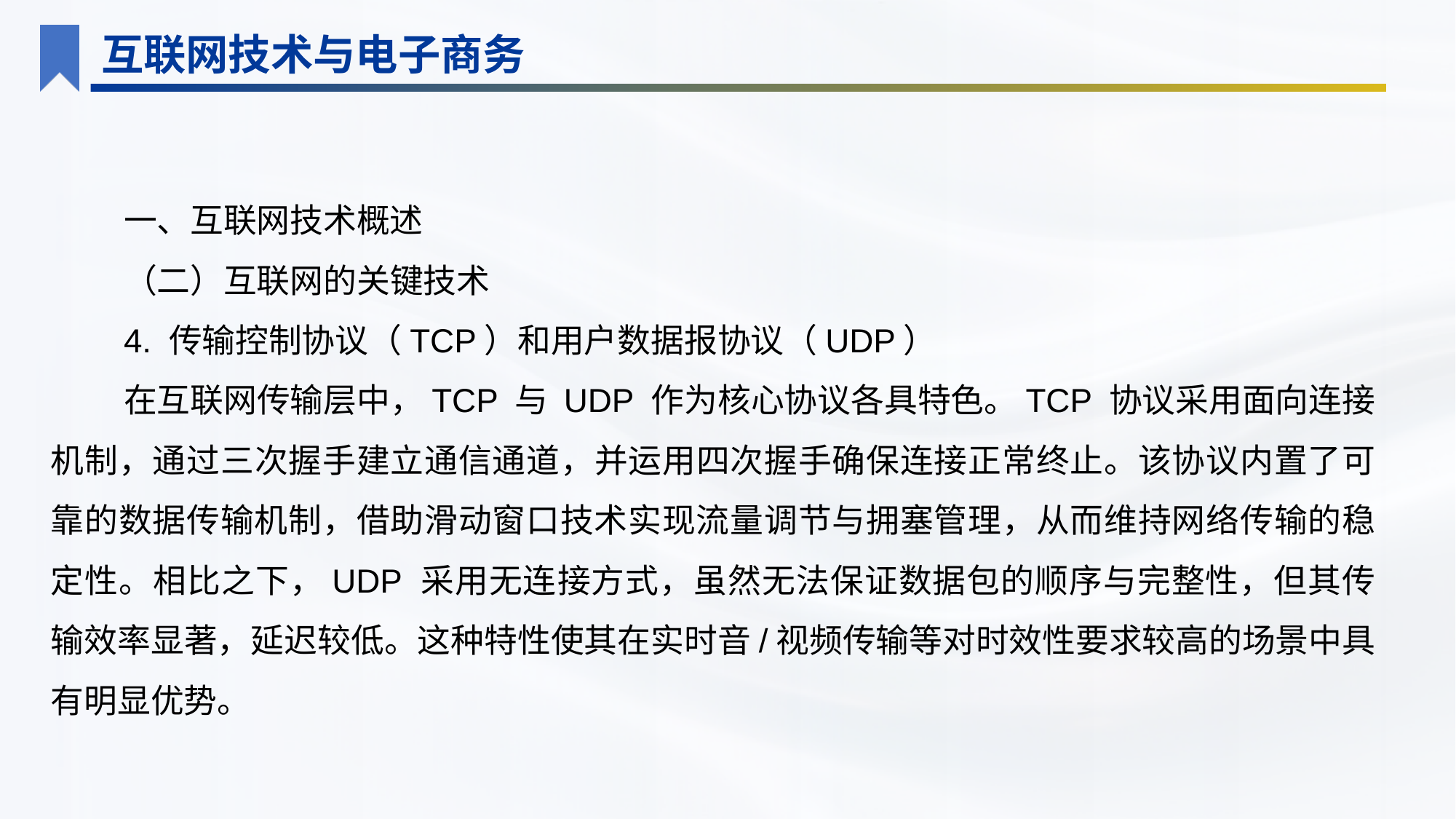

互联网技术与电子商务
一、互联网技术概述
（二）互联网的关键技术
4. 传输控制协议（TCP）和用户数据报协议（UDP）
在互联网传输层中，TCP 与 UDP 作为核心协议各具特色。TCP 协议采用面向连接机制，通过三次握手建立通信通道，并运用四次握手确保连接正常终止。该协议内置了可靠的数据传输机制，借助滑动窗口技术实现流量调节与拥塞管理，从而维持网络传输的稳定性。相比之下，UDP 采用无连接方式，虽然无法保证数据包的顺序与完整性，但其传输效率显著，延迟较低。这种特性使其在实时音/视频传输等对时效性要求较高的场景中具有明显优势。